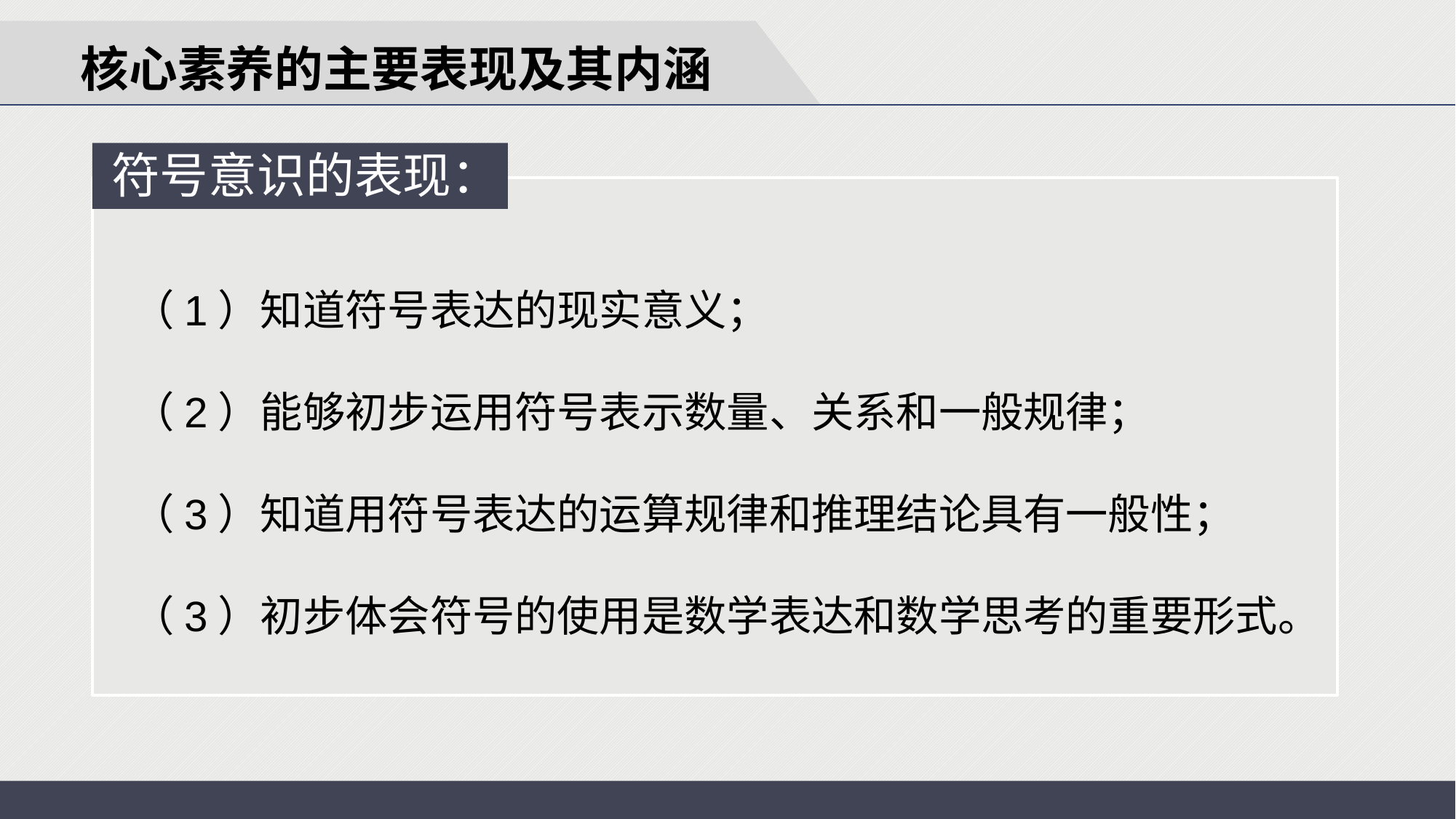

核心素养的主要表现及其内涵
符号意识的表现：

（1）知道符号表达的现实意义；
（2）能够初步运用符号表示数量、关系和一般规律；
（3）知道用符号表达的运算规律和推理结论具有一般性；
（3）初步体会符号的使用是数学表达和数学思考的重要形式。